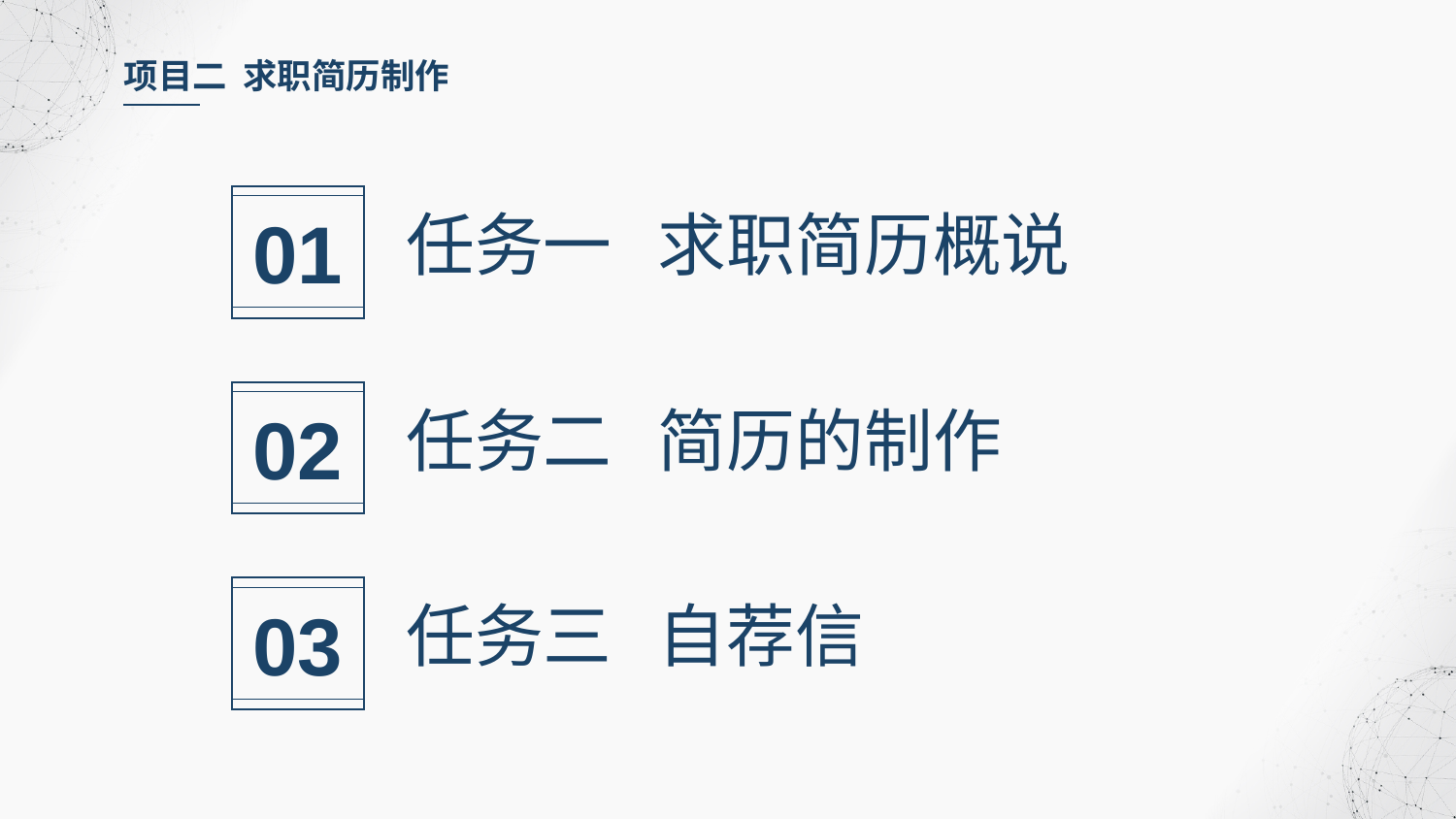

项目二  求职简历制作

01
任务一   求职简历概说

02
任务二   简历的制作

03
任务三   自荐信